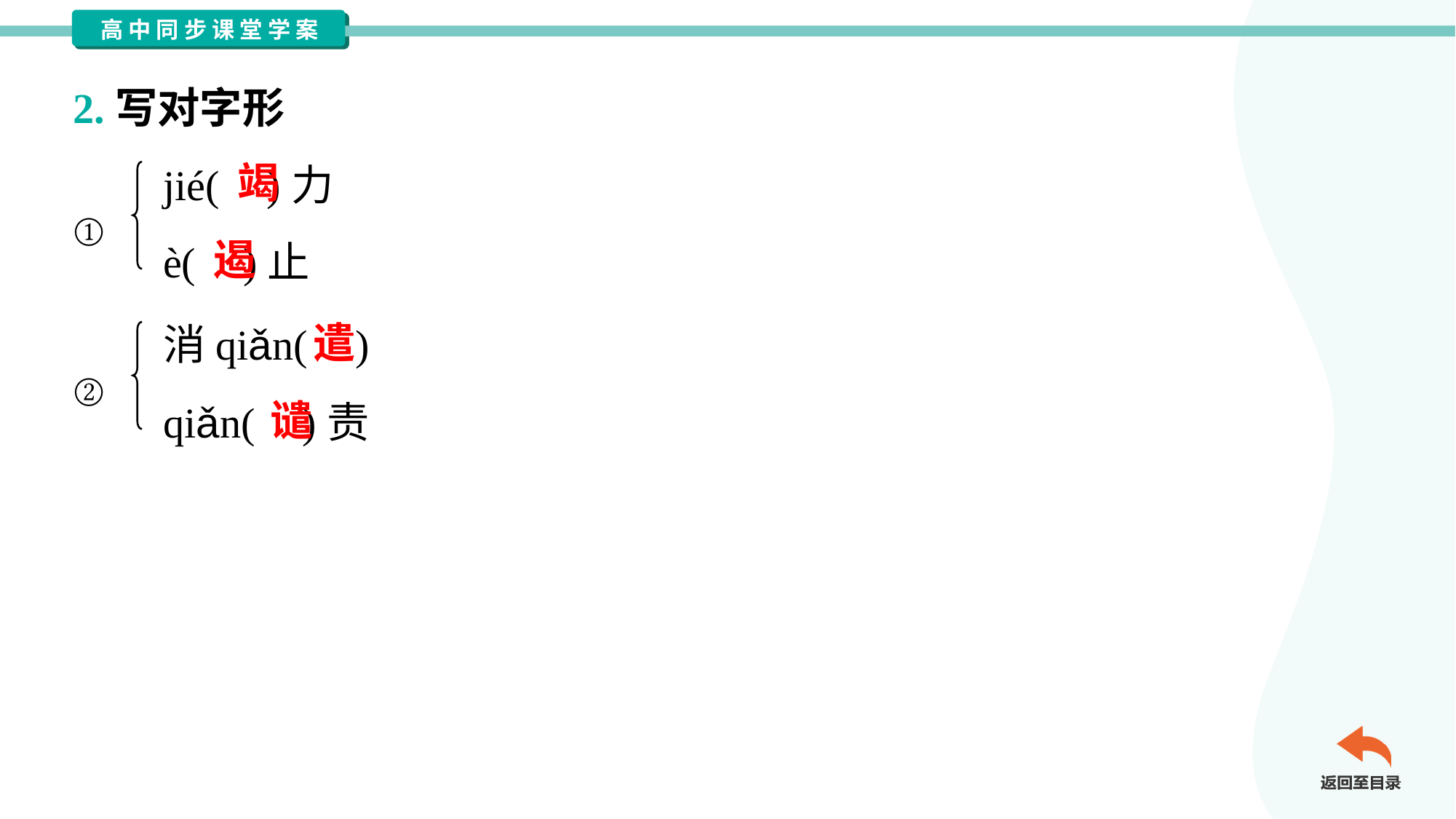

2.写对字形
jié(    )力
è(    )止
竭

①

遏
消qiǎn(    )
qiǎn(    )责
遣

②

谴